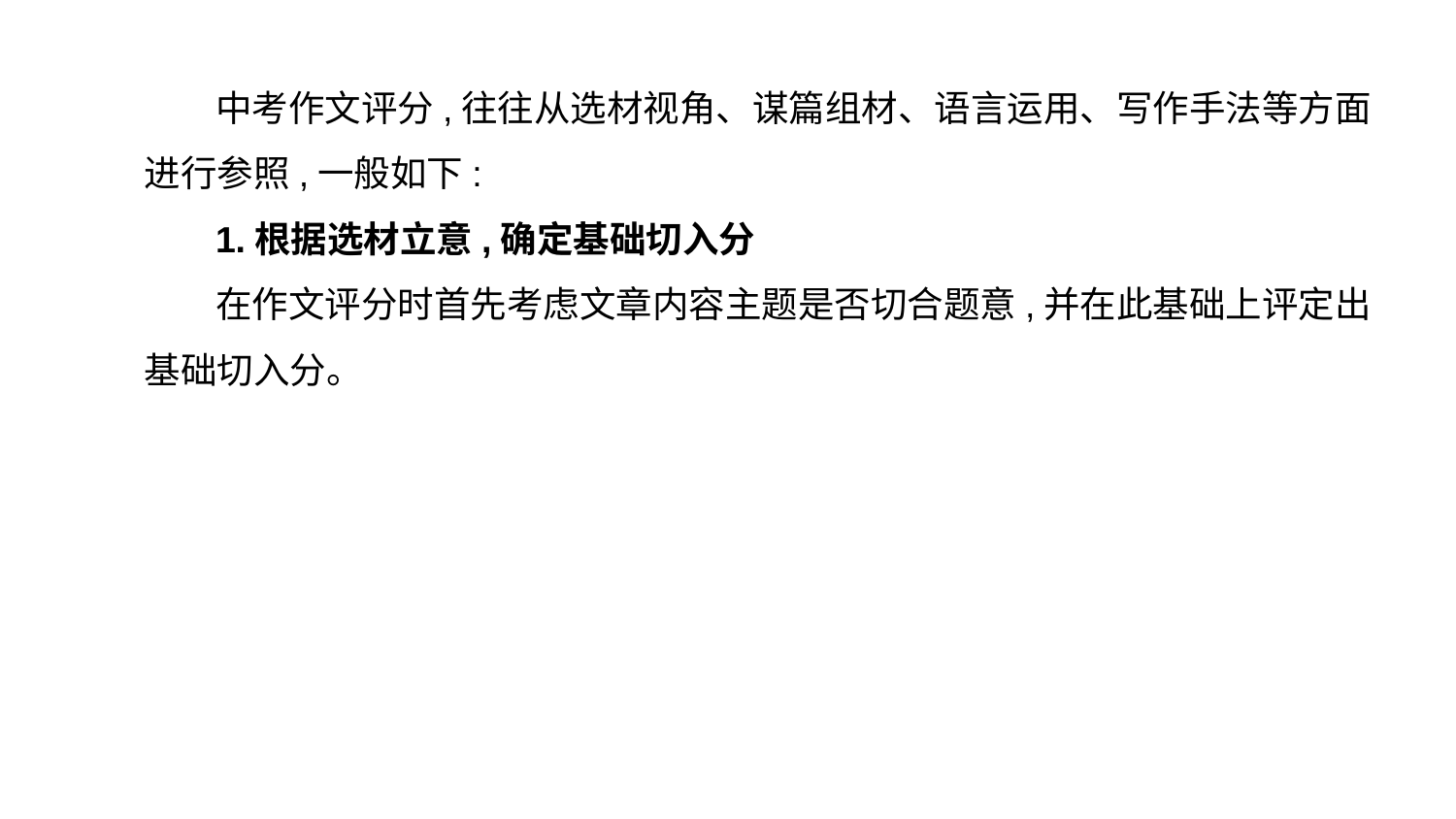

中考作文评分,往往从选材视角、谋篇组材、语言运用、写作手法等方面进行参照,一般如下:
1.根据选材立意,确定基础切入分
在作文评分时首先考虑文章内容主题是否切合题意,并在此基础上评定出基础切入分。